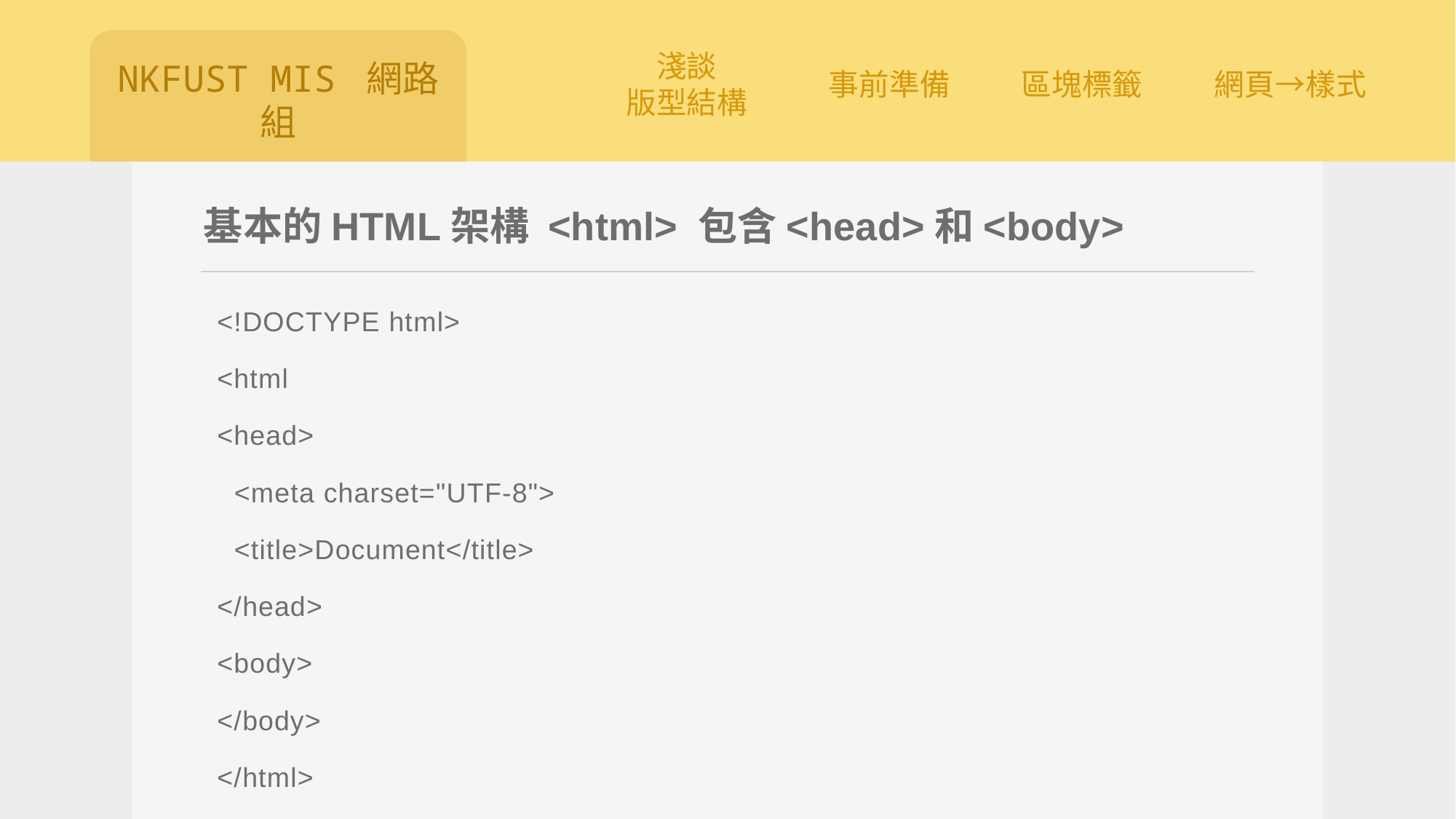

# 基本的HTML架構 <html> 包含<head>和<body>
<!DOCTYPE html>
<html
<head>
  <meta charset="UTF-8">
  <title>Document</title>
</head>
<body>
</body>
</html>